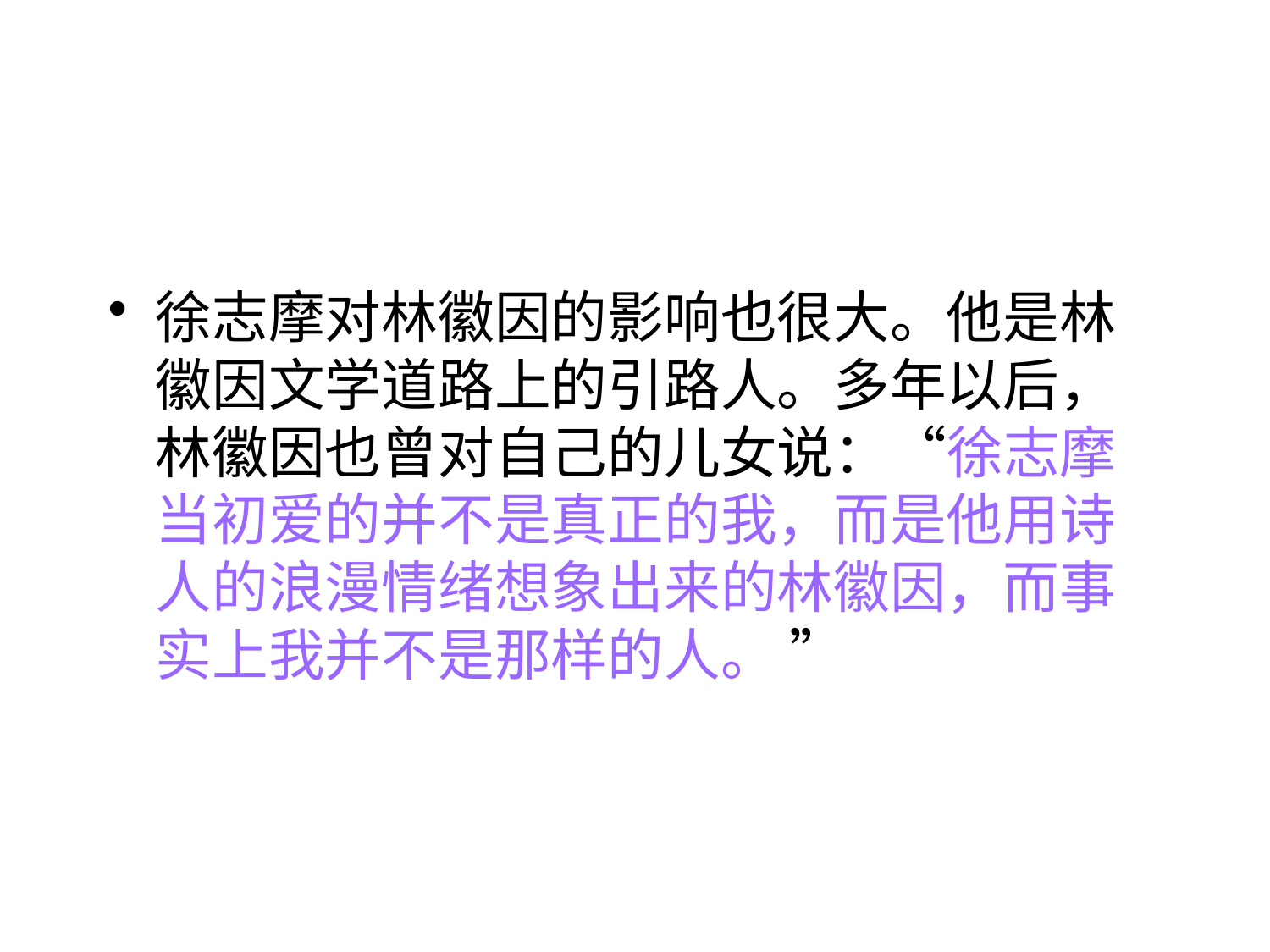

徐志摩对林徽因的影响也很大。他是林徽因文学道路上的引路人。多年以后，林徽因也曾对自己的儿女说：“徐志摩当初爱的并不是真正的我，而是他用诗人的浪漫情绪想象出来的林徽因，而事实上我并不是那样的人。 ”